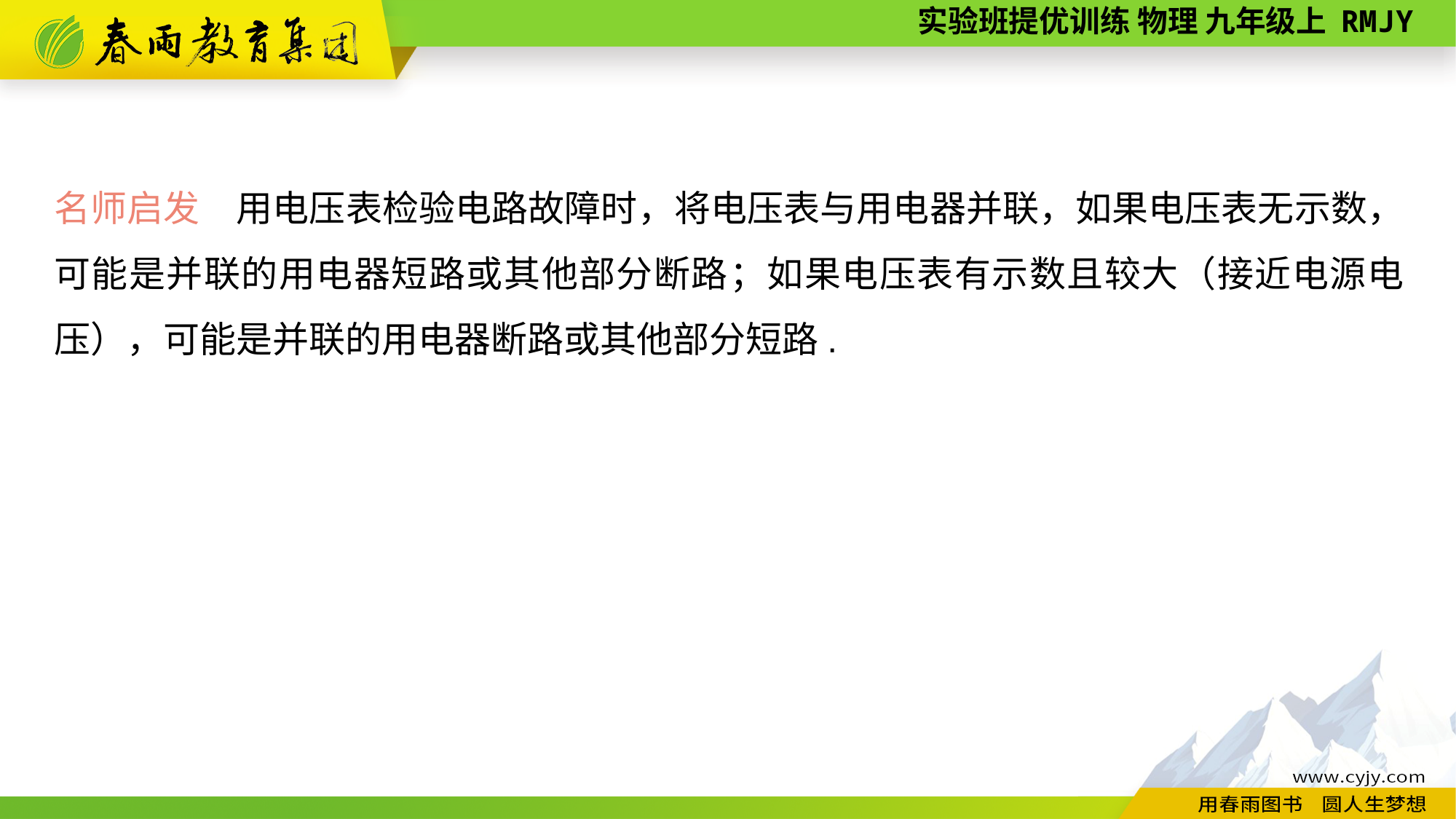

名师启发　用电压表检验电路故障时，将电压表与用电器并联，如果电压表无示数，可能是并联的用电器短路或其他部分断路；如果电压表有示数且较大（接近电源电压），可能是并联的用电器断路或其他部分短路.